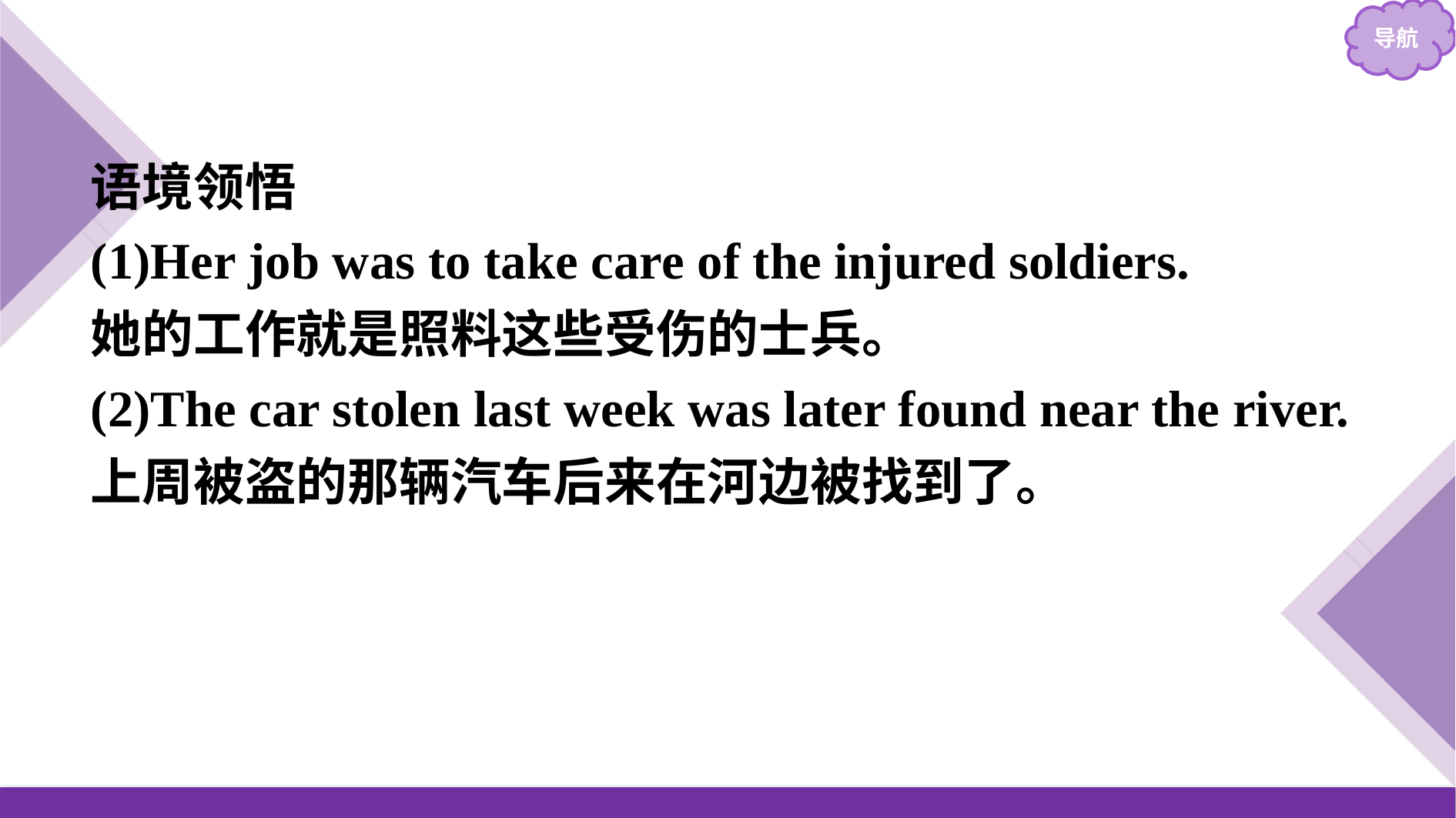

语境领悟
(1)Her job was to take care of the injured soldiers.
她的工作就是照料这些受伤的士兵。
(2)The car stolen last week was later found near the river.
上周被盗的那辆汽车后来在河边被找到了。